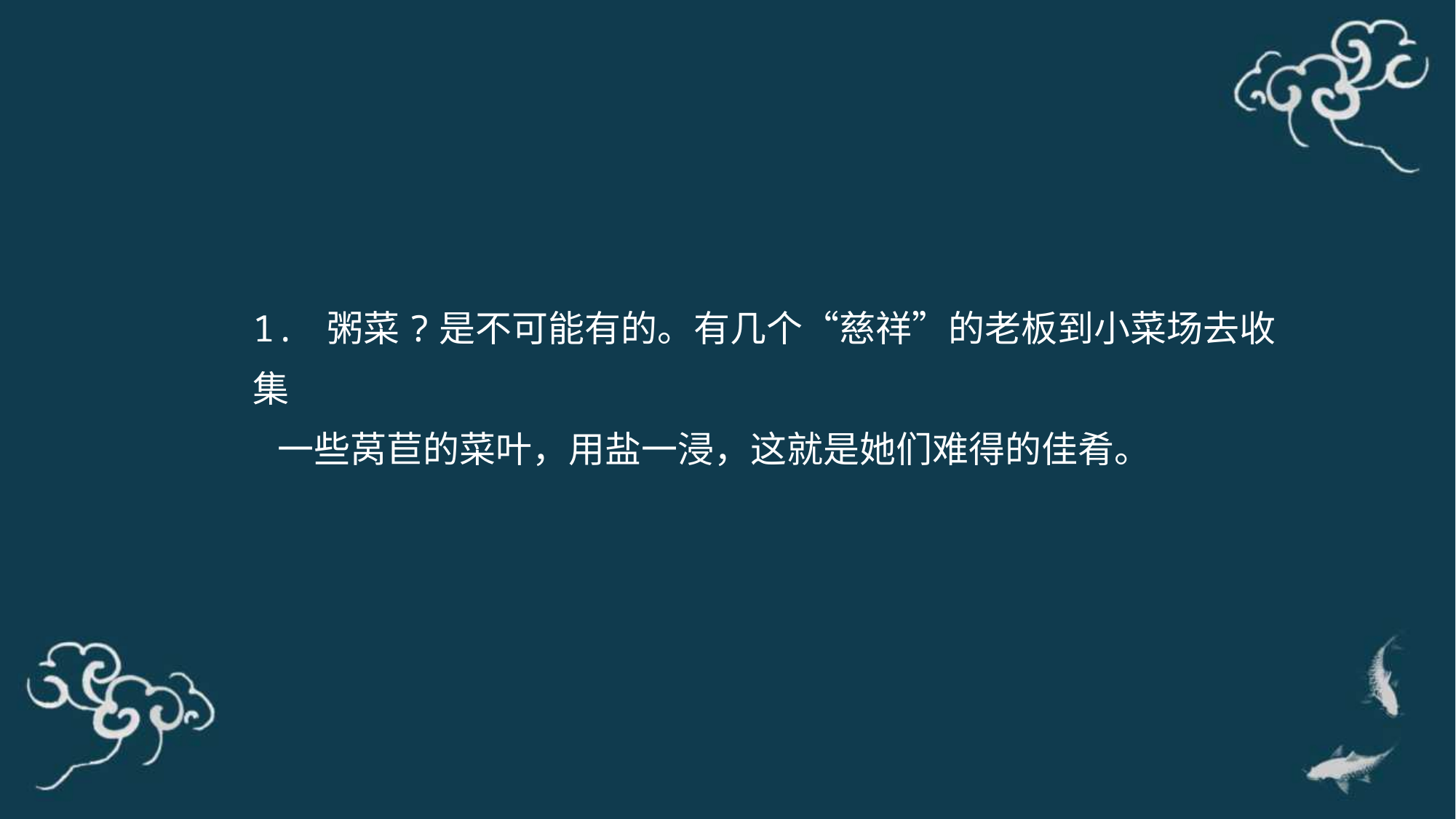

1. 粥菜?是不可能有的。有几个“慈祥”的老板到小菜场去收集
  一些莴苣的菜叶，用盐一浸，这就是她们难得的佳肴。